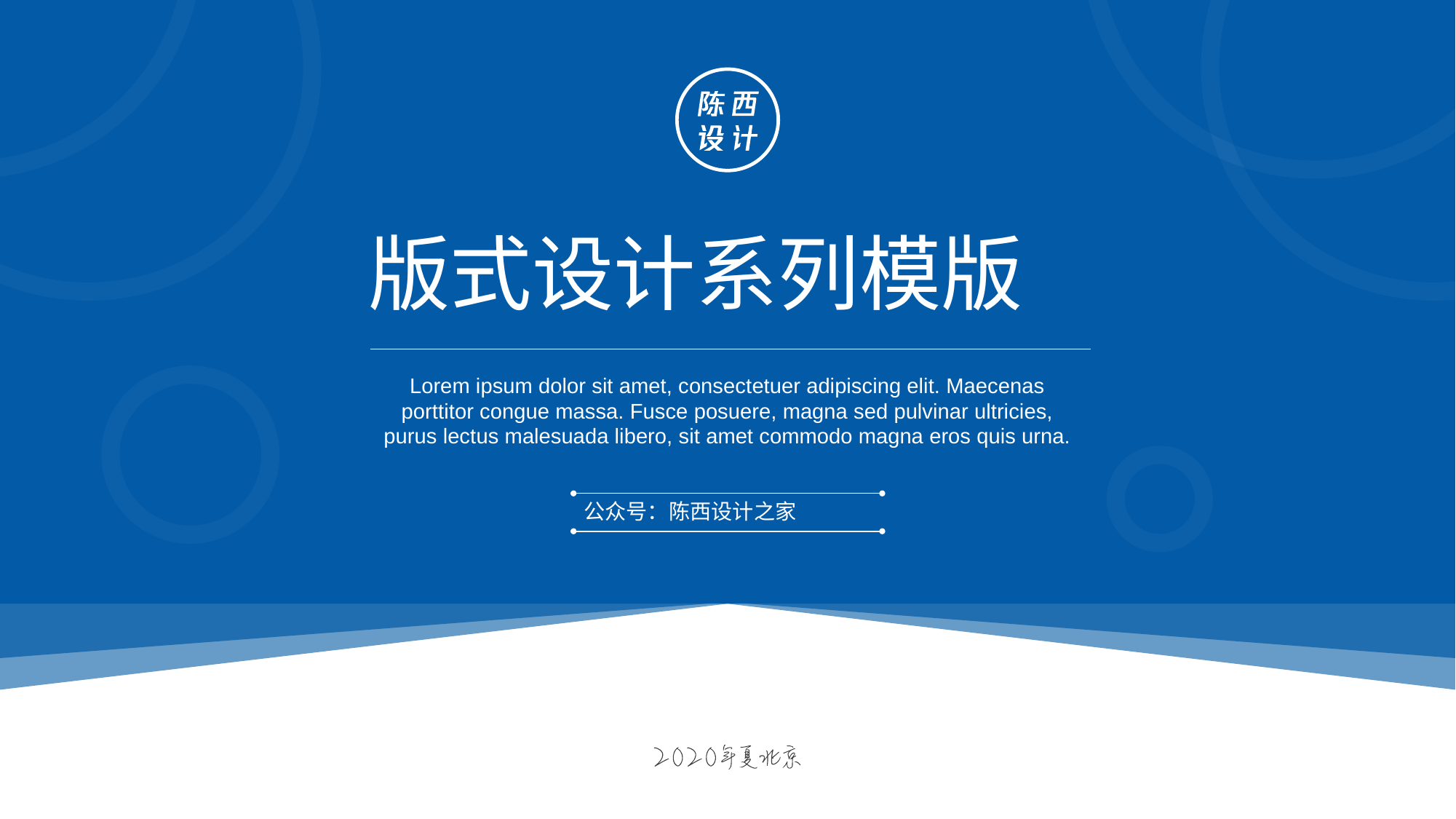

版式设计系列模版
Lorem ipsum dolor sit amet, consectetuer adipiscing elit. Maecenas porttitor congue massa. Fusce posuere, magna sed pulvinar ultricies, purus lectus malesuada libero, sit amet commodo magna eros quis urna.

公众号：陈西设计之家